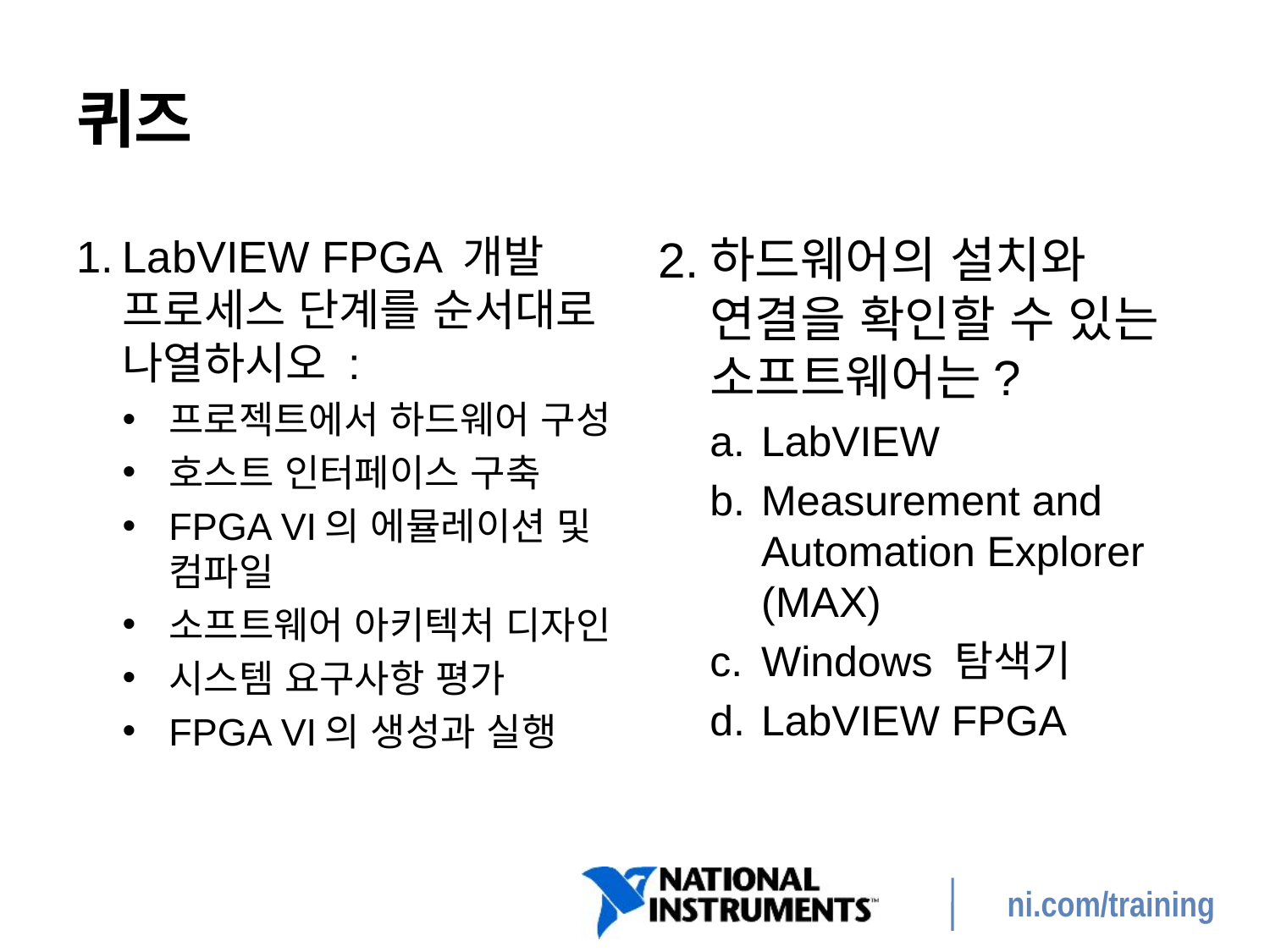

# 퀴즈
LabVIEW FPGA 개발 프로세스 단계를 순서대로 나열하시오 :
프로젝트에서 하드웨어 구성
호스트 인터페이스 구축
FPGA VI의 에뮬레이션 및 컴파일
소프트웨어 아키텍처 디자인
시스템 요구사항 평가
FPGA VI의 생성과 실행

하드웨어의 설치와 연결을 확인할 수 있는 소프트웨어는?
LabVIEW
Measurement and Automation Explorer (MAX)
Windows 탐색기
LabVIEW FPGA